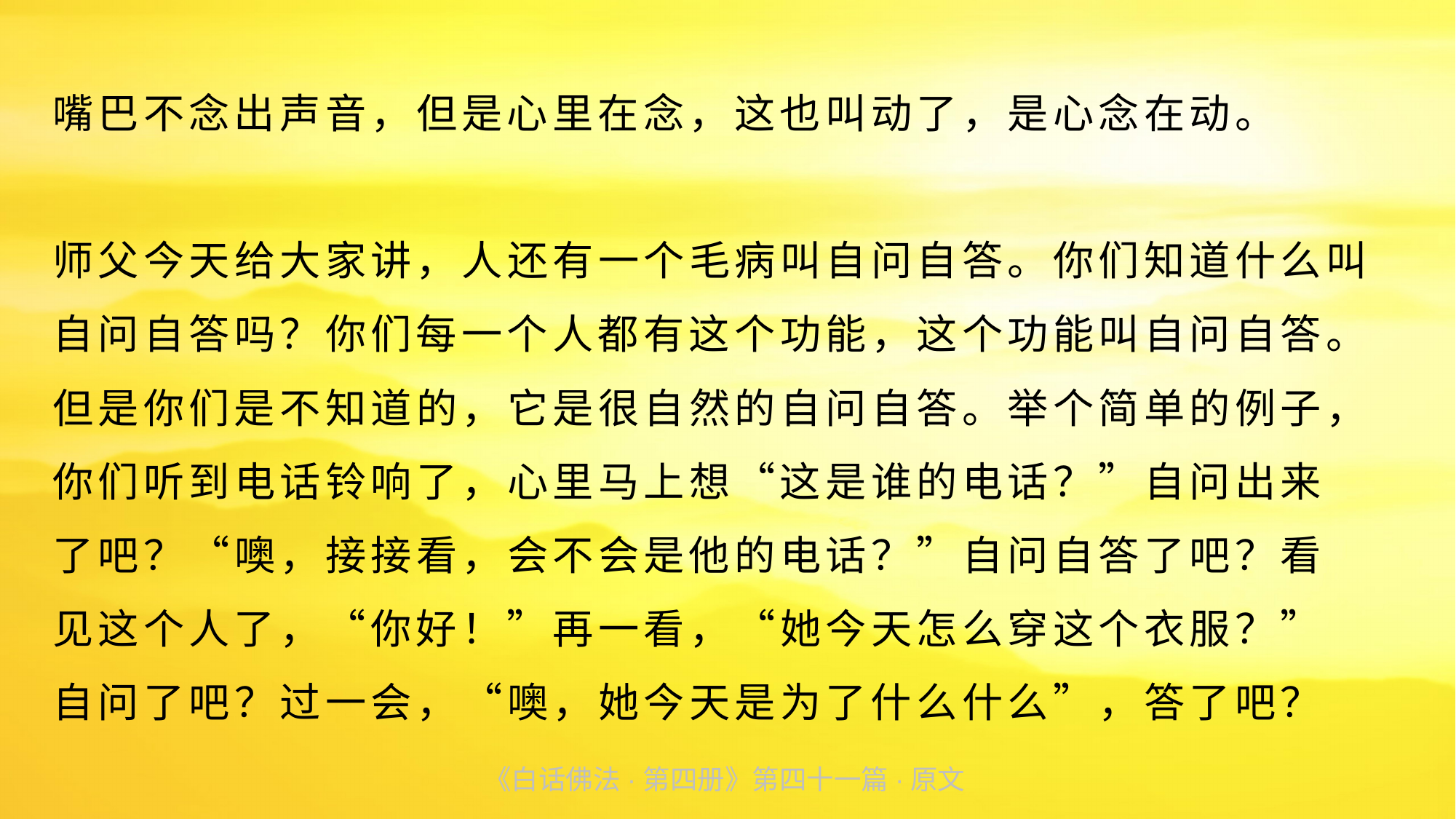

嘴巴不念出声音，但是心里在念，这也叫动了，是心念在动。

师父今天给大家讲，人还有一个毛病叫自问自答。你们知道什么叫自问自答吗？你们每一个人都有这个功能，这个功能叫自问自答。但是你们是不知道的，它是很自然的自问自答。举个简单的例子，你们听到电话铃响了，心里马上想“这是谁的电话？”自问出来
了吧？“噢，接接看，会不会是他的电话？”自问自答了吧？看
见这个人了，“你好！”再一看，“她今天怎么穿这个衣服？”
自问了吧？过一会，“噢，她今天是为了什么什么”，答了吧？
《白话佛法·第四册》第四十一篇·原文